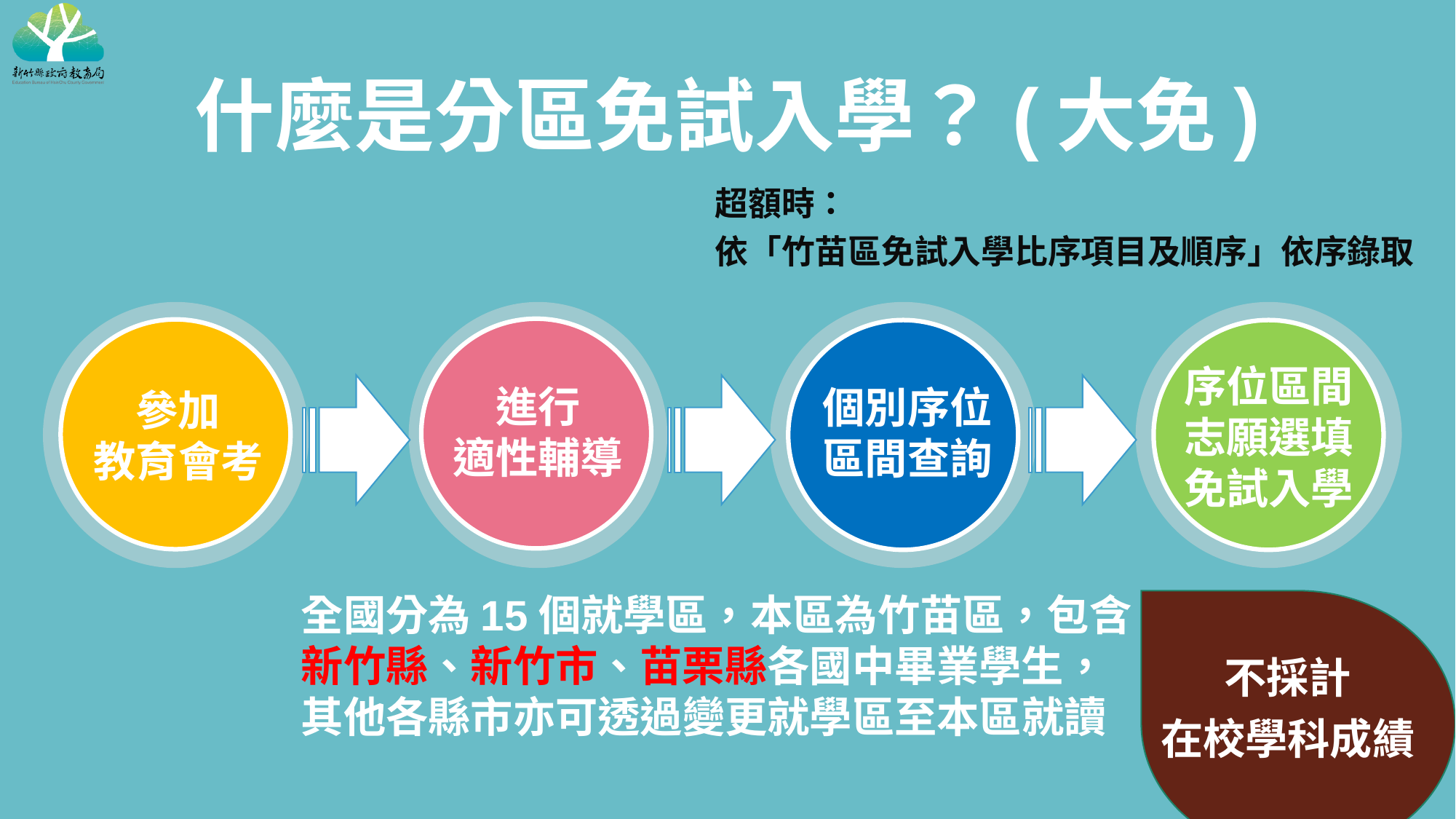

什麼是分區免試入學？(大免)
超額時：
依「竹苗區免試入學比序項目及順序」依序錄取

參加
教育會考

進行
適性輔導

個別序位
區間查詢

序位區間
志願選填
免試入學

全國分為15個就學區，本區為竹苗區，包含新竹縣、新竹市、苗栗縣各國中畢業學生，其他各縣市亦可透過變更就學區至本區就讀

不採計
在校學科成績